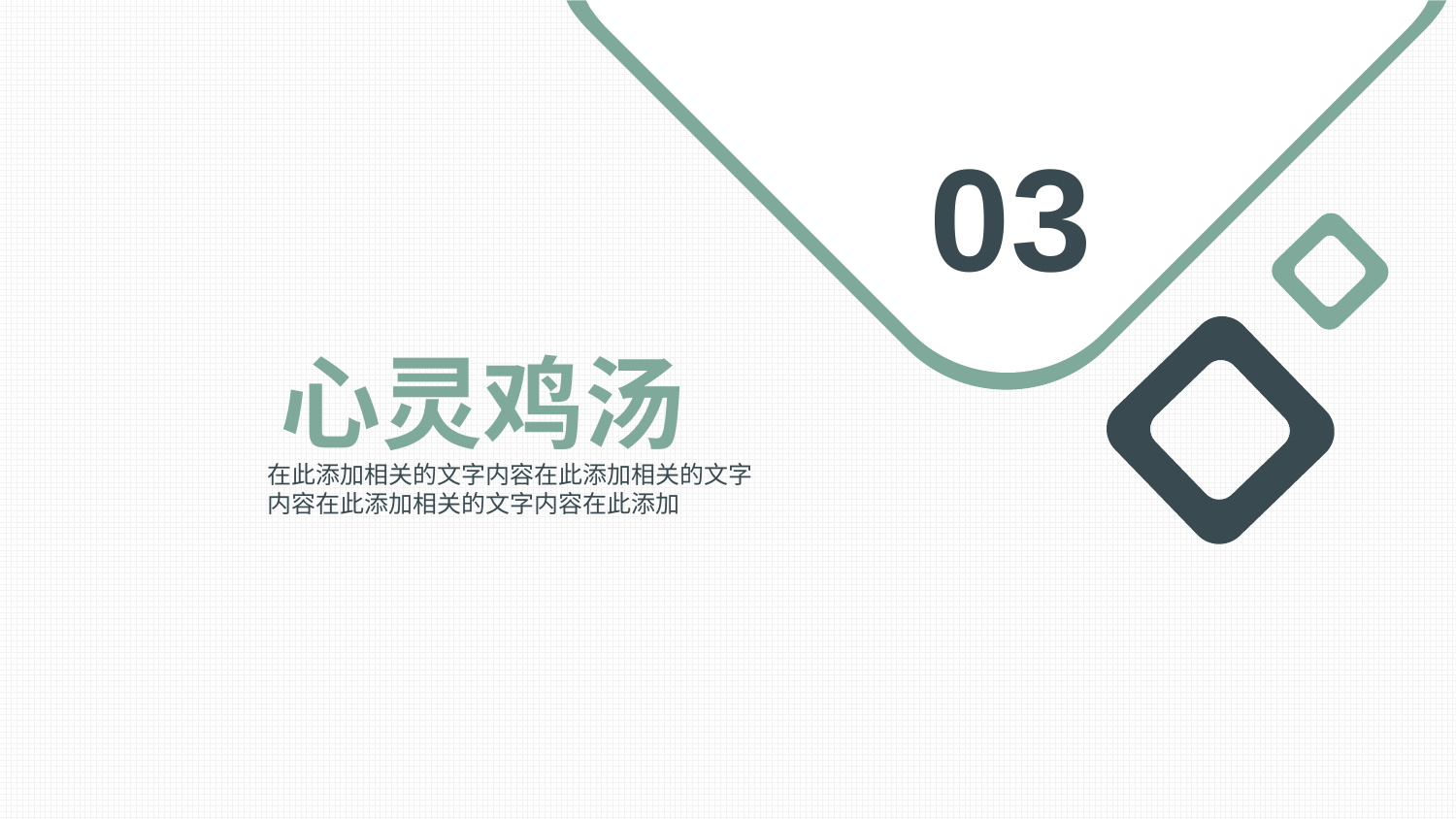

03

心灵鸡汤

在此添加相关的文字内容在此添加相关的文字内容在此添加相关的文字内容在此添加